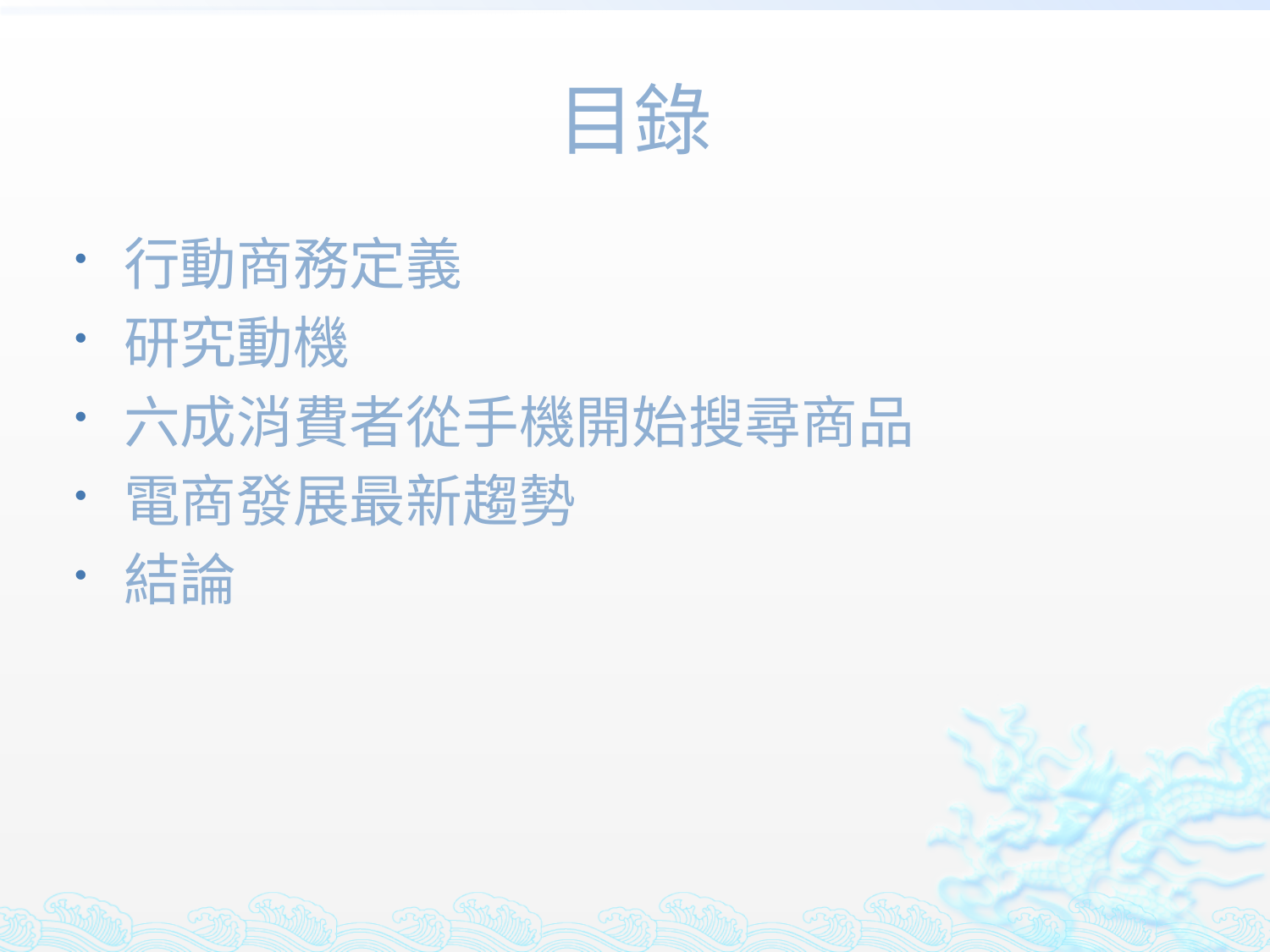

# 目錄
行動商務定義
研究動機
六成消費者從手機開始搜尋商品
電商發展最新趨勢
結論